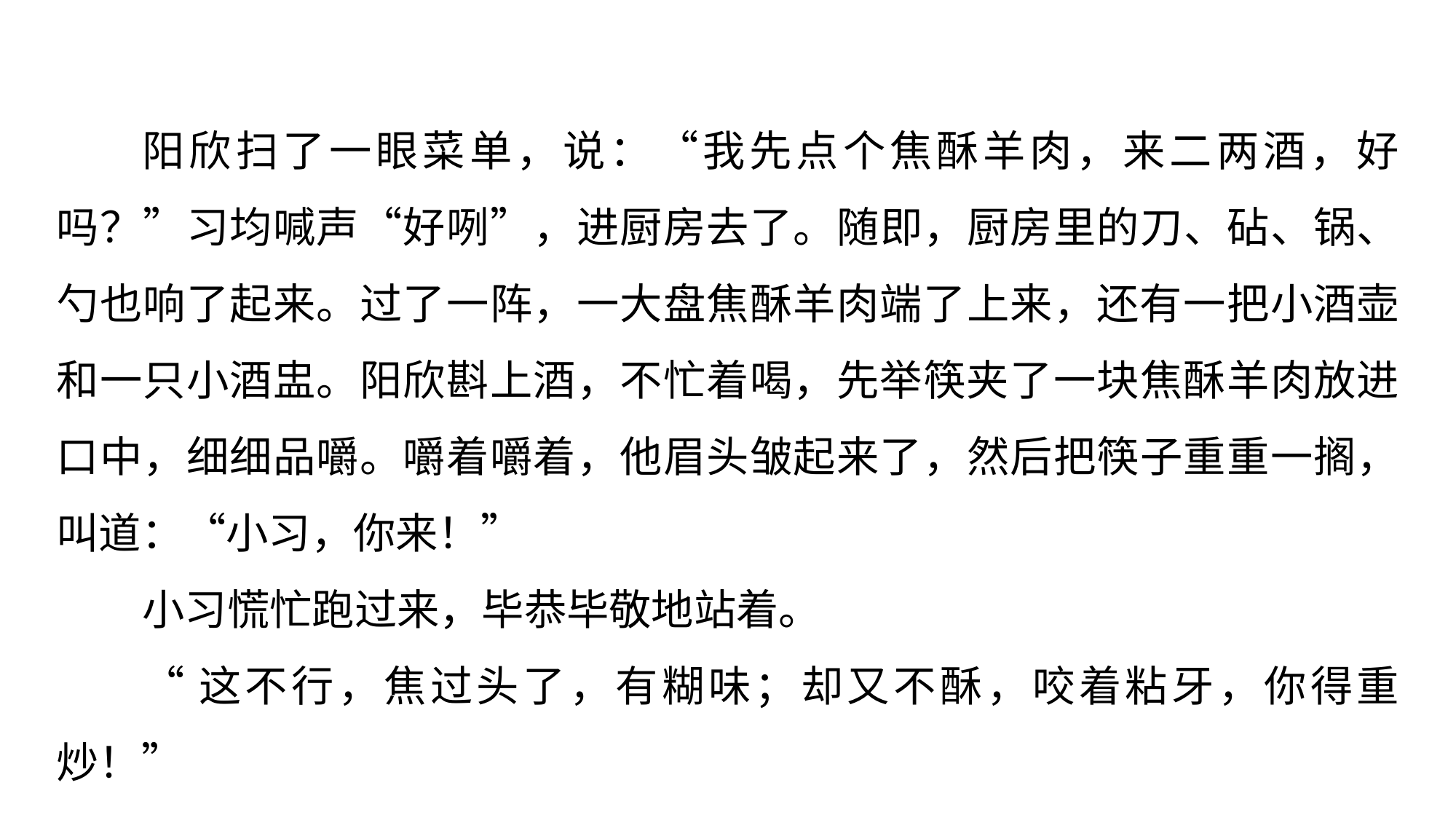

阳欣扫了一眼菜单，说：“我先点个焦酥羊肉，来二两酒，好吗？”习均喊声“好咧”，进厨房去了。随即，厨房里的刀、砧、锅、勺也响了起来。过了一阵，一大盘焦酥羊肉端了上来，还有一把小酒壶和一只小酒盅。阳欣斟上酒，不忙着喝，先举筷夹了一块焦酥羊肉放进口中，细细品嚼。嚼着嚼着，他眉头皱起来了，然后把筷子重重一搁，叫道：“小习，你来！”
小习慌忙跑过来，毕恭毕敬地站着。
“这不行，焦过头了，有糊味；却又不酥，咬着粘牙，你得重炒！”